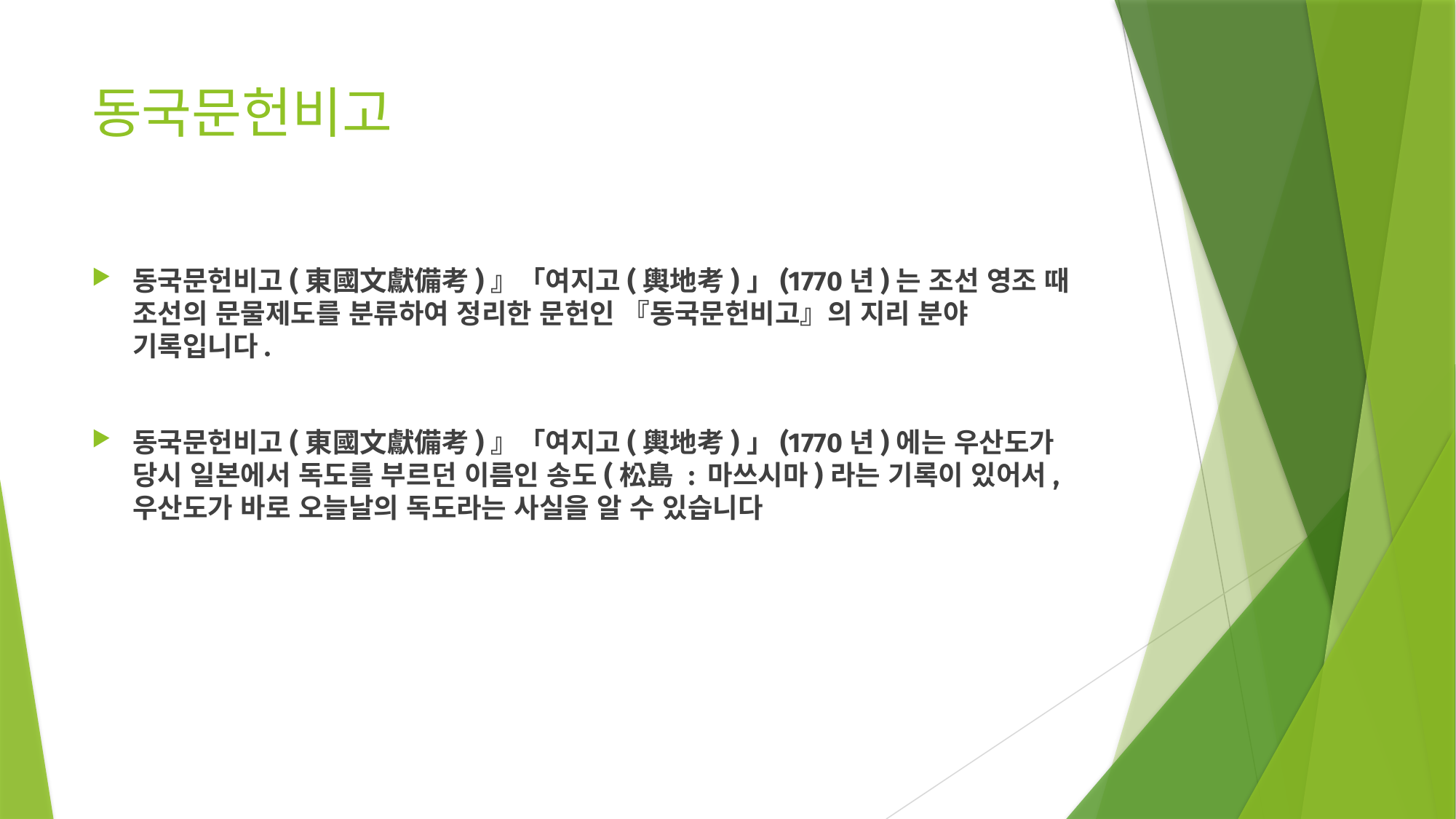

# 동국문헌비고
동국문헌비고(東國文獻備考)』「여지고(輿地考)」(1770년)는 조선 영조 때 조선의 문물제도를 분류하여 정리한 문헌인 『동국문헌비고』의 지리 분야 기록입니다.

동국문헌비고(東國文獻備考)』「여지고(輿地考)」(1770년)에는 우산도가 당시 일본에서 독도를 부르던 이름인 송도(松島 : 마쓰시마)라는 기록이 있어서, 우산도가 바로 오늘날의 독도라는 사실을 알 수 있습니다